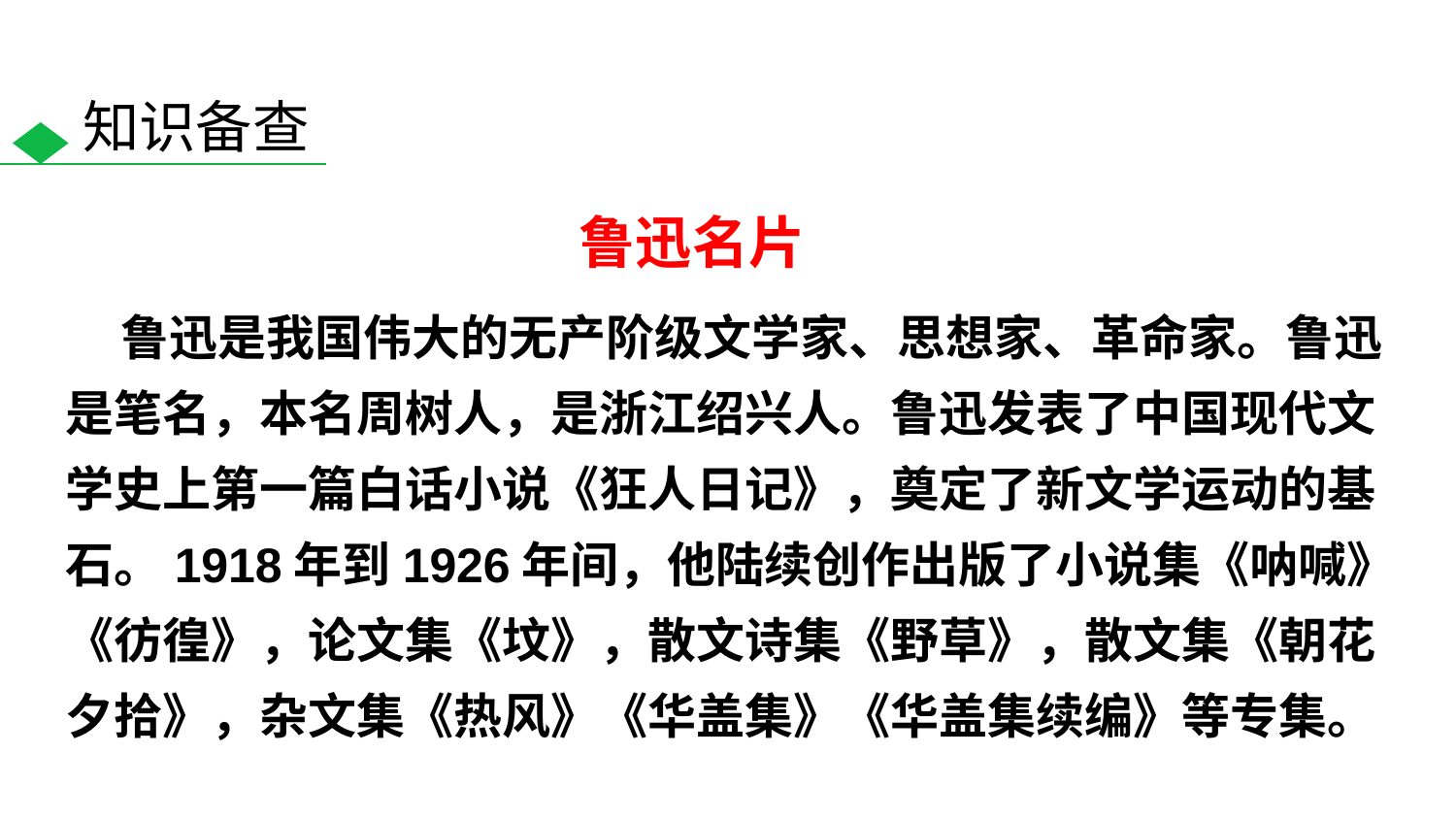

知识备查

鲁迅名片
    鲁迅是我国伟大的无产阶级文学家、思想家、革命家。鲁迅是笔名，本名周树人，是浙江绍兴人。鲁迅发表了中国现代文学史上第一篇白话小说《狂人日记》，奠定了新文学运动的基石。1918年到1926年间，他陆续创作出版了小说集《呐喊》《彷徨》，论文集《坟》，散文诗集《野草》，散文集《朝花夕拾》，杂文集《热风》《华盖集》《华盖集续编》等专集。